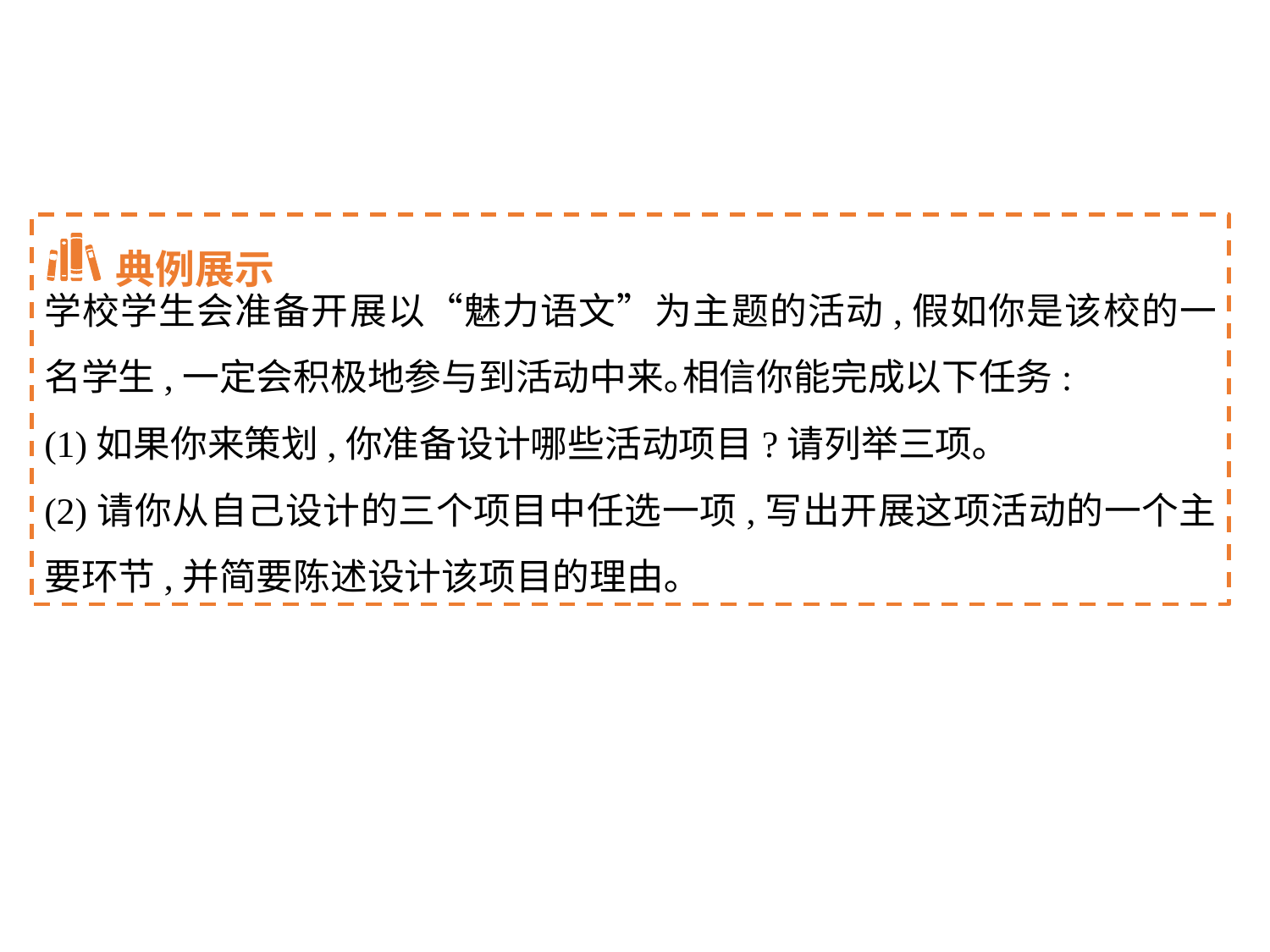

典例展示

学校学生会准备开展以“魅力语文”为主题的活动,假如你是该校的一名学生,一定会积极地参与到活动中来｡相信你能完成以下任务:
(1)如果你来策划,你准备设计哪些活动项目?请列举三项｡
(2)请你从自己设计的三个项目中任选一项,写出开展这项活动的一个主要环节,并简要陈述设计该项目的理由｡